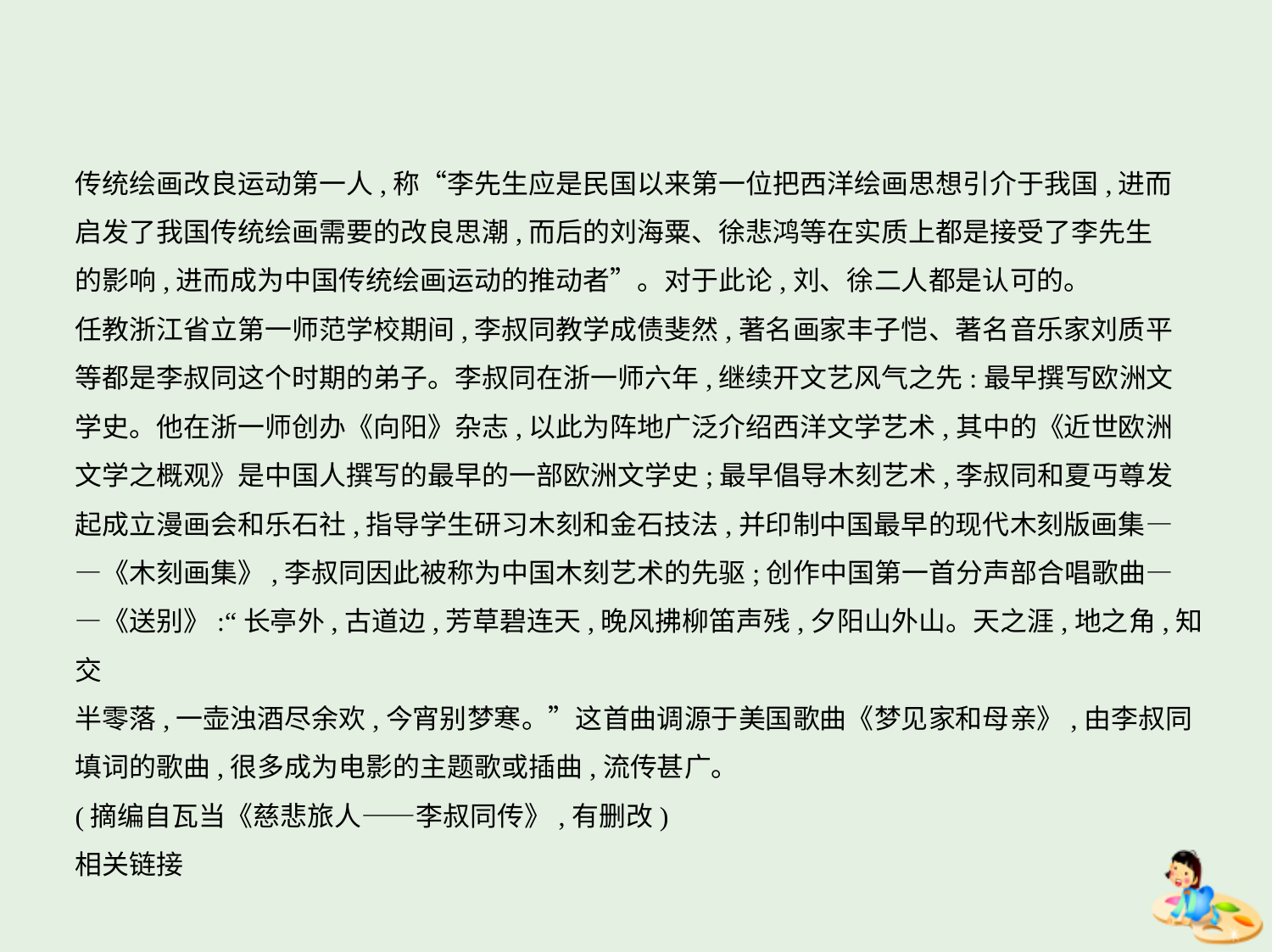

传统绘画改良运动第一人,称“李先生应是民国以来第一位把西洋绘画思想引介于我国,进而
启发了我国传统绘画需要的改良思潮,而后的刘海粟、徐悲鸿等在实质上都是接受了李先生
的影响,进而成为中国传统绘画运动的推动者”。对于此论,刘、徐二人都是认可的。
任教浙江省立第一师范学校期间,李叔同教学成债斐然,著名画家丰子恺、著名音乐家刘质平
等都是李叔同这个时期的弟子。李叔同在浙一师六年,继续开文艺风气之先:最早撰写欧洲文
学史。他在浙一师创办《向阳》杂志,以此为阵地广泛介绍西洋文学艺术,其中的《近世欧洲
文学之概观》是中国人撰写的最早的一部欧洲文学史;最早倡导木刻艺术,李叔同和夏丏尊发
起成立漫画会和乐石社,指导学生研习木刻和金石技法,并印制中国最早的现代木刻版画集—
—《木刻画集》,李叔同因此被称为中国木刻艺术的先驱;创作中国第一首分声部合唱歌曲—
—《送别》:“长亭外,古道边,芳草碧连天,晚风拂柳笛声残,夕阳山外山。天之涯,地之角,知交
半零落,一壶浊酒尽余欢,今宵别梦寒。”这首曲调源于美国歌曲《梦见家和母亲》,由李叔同
填词的歌曲,很多成为电影的主题歌或插曲,流传甚广。
(摘编自瓦当《慈悲旅人——李叔同传》,有删改)
相关链接